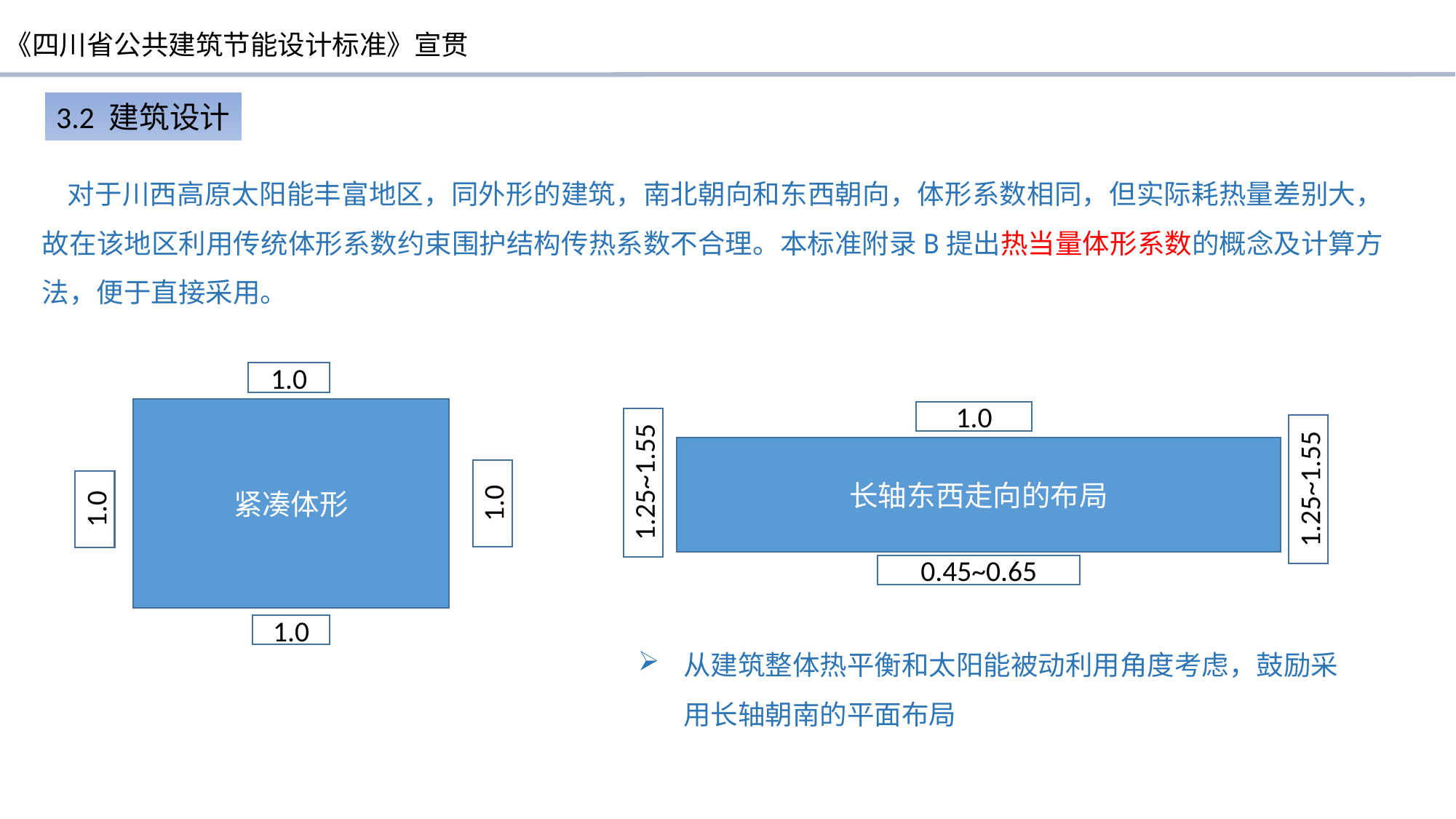

3.2 建筑设计
   对于川西高原太阳能丰富地区，同外形的建筑，南北朝向和东西朝向，体形系数相同，但实际耗热量差别大，故在该地区利用传统体形系数约束围护结构传热系数不合理。本标准附录B提出热当量体形系数的概念及计算方法，便于直接采用。
1.0
紧凑体形
1.0
1.0
1.0
1.0
长轴东西走向的布局
1.25~1.55
1.25~1.55
0.45~0.65
从建筑整体热平衡和太阳能被动利用角度考虑，鼓励采用长轴朝南的平面布局